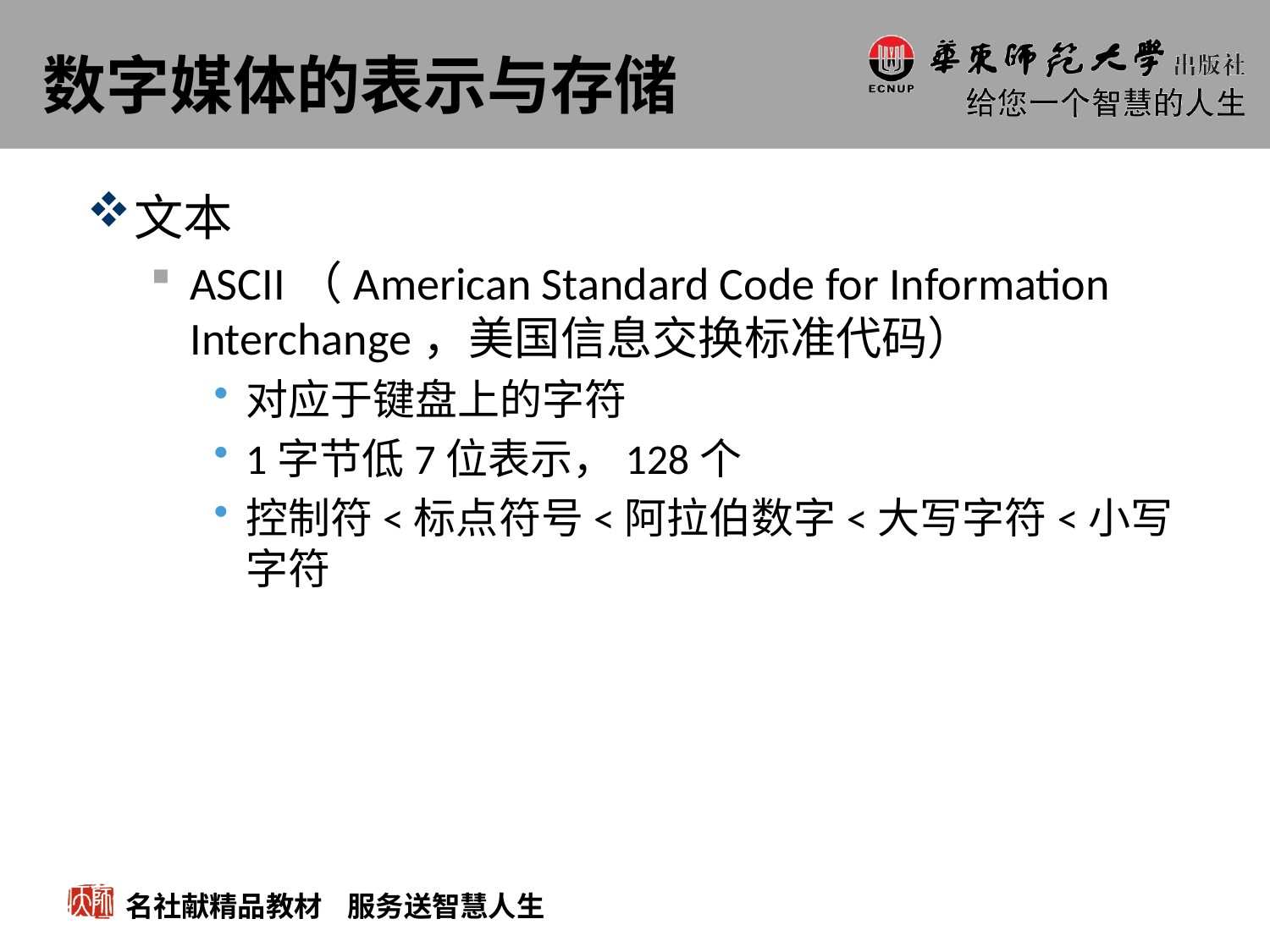

# 数字媒体的表示与存储
文本
ASCII（American Standard Code for Information Interchange，美国信息交换标准代码）
对应于键盘上的字符
1字节低7位表示，128个
控制符<标点符号<阿拉伯数字<大写字符<小写字符